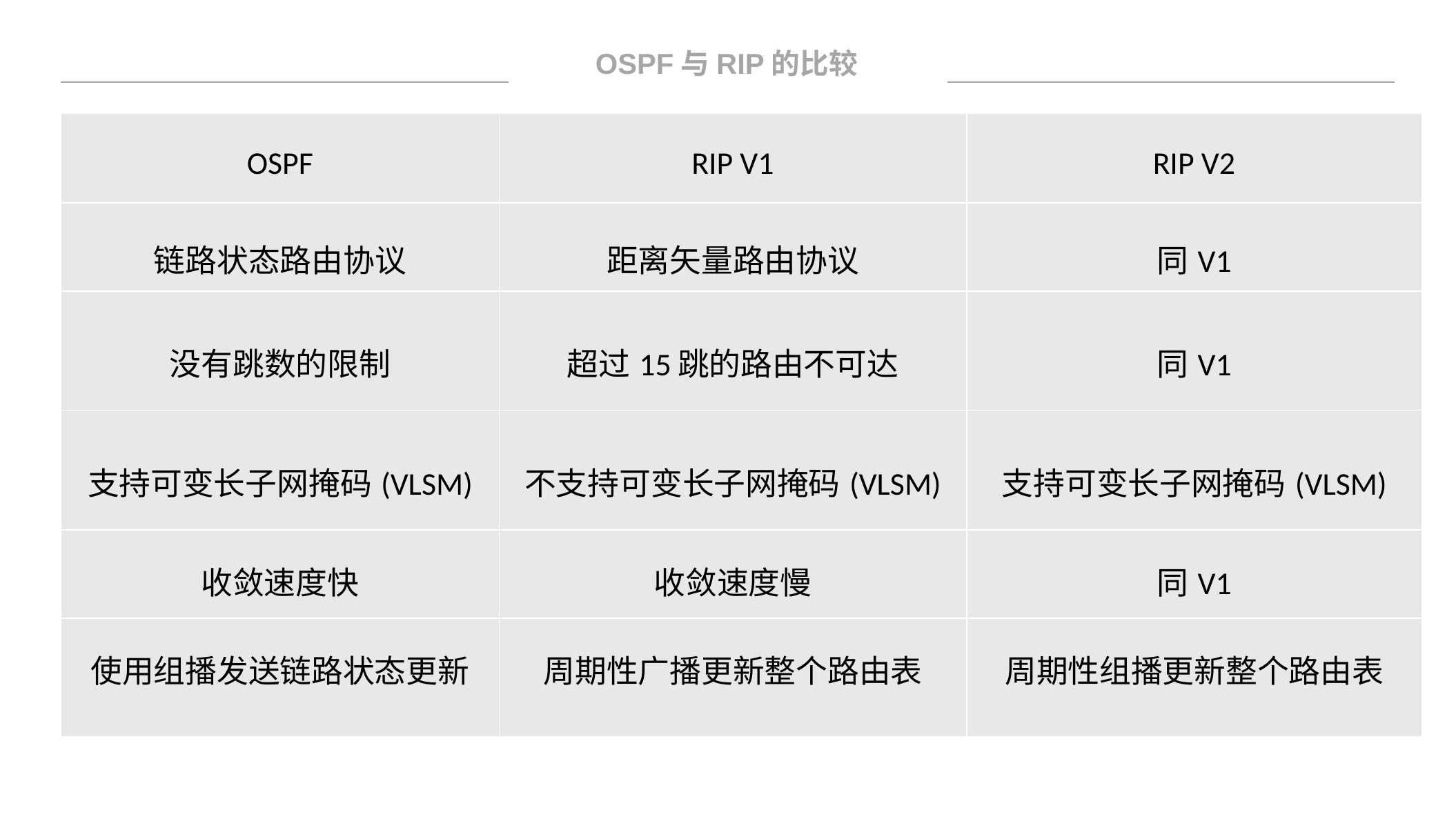

OSPF与RIP的比较

| OSPF | RIP V1 | RIP V2 |
| --- | --- | --- |
| 链路状态路由协议 | 距离矢量路由协议 | 同V1 |
| 没有跳数的限制 | 超过15跳的路由不可达 | 同V1 |
| 支持可变长子网掩码(VLSM) | 不支持可变长子网掩码(VLSM) | 支持可变长子网掩码(VLSM) |
| 收敛速度快 | 收敛速度慢 | 同V1 |
| 使用组播发送链路状态更新 | 周期性广播更新整个路由表 | 周期性组播更新整个路由表 |